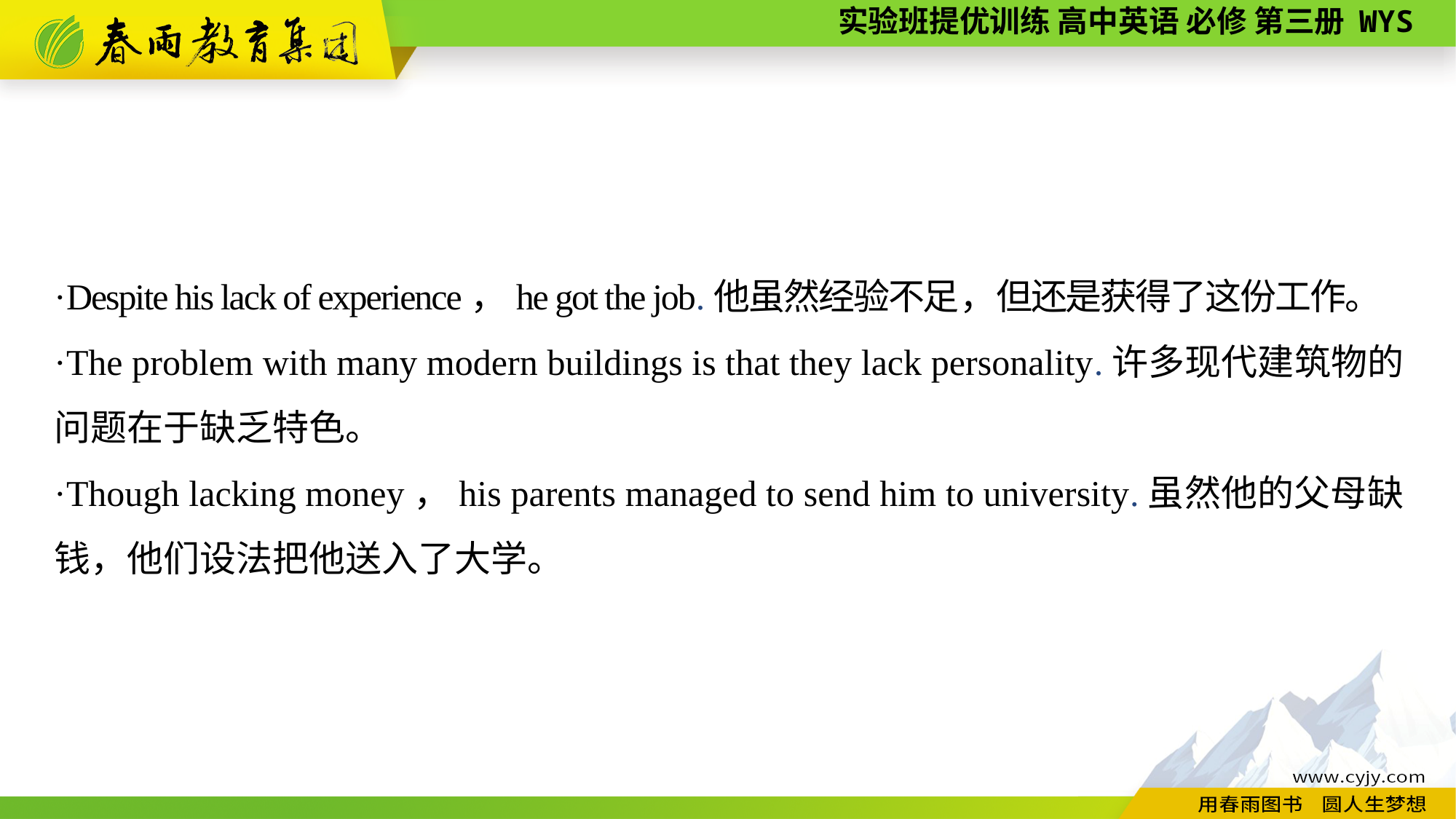

·Despite his lack of experience，he got the job.他虽然经验不足，但还是获得了这份工作。
·The problem with many modern buildings is that they lack personality.许多现代建筑物的问题在于缺乏特色。
·Though lacking money，his parents managed to send him to university.虽然他的父母缺钱，他们设法把他送入了大学。